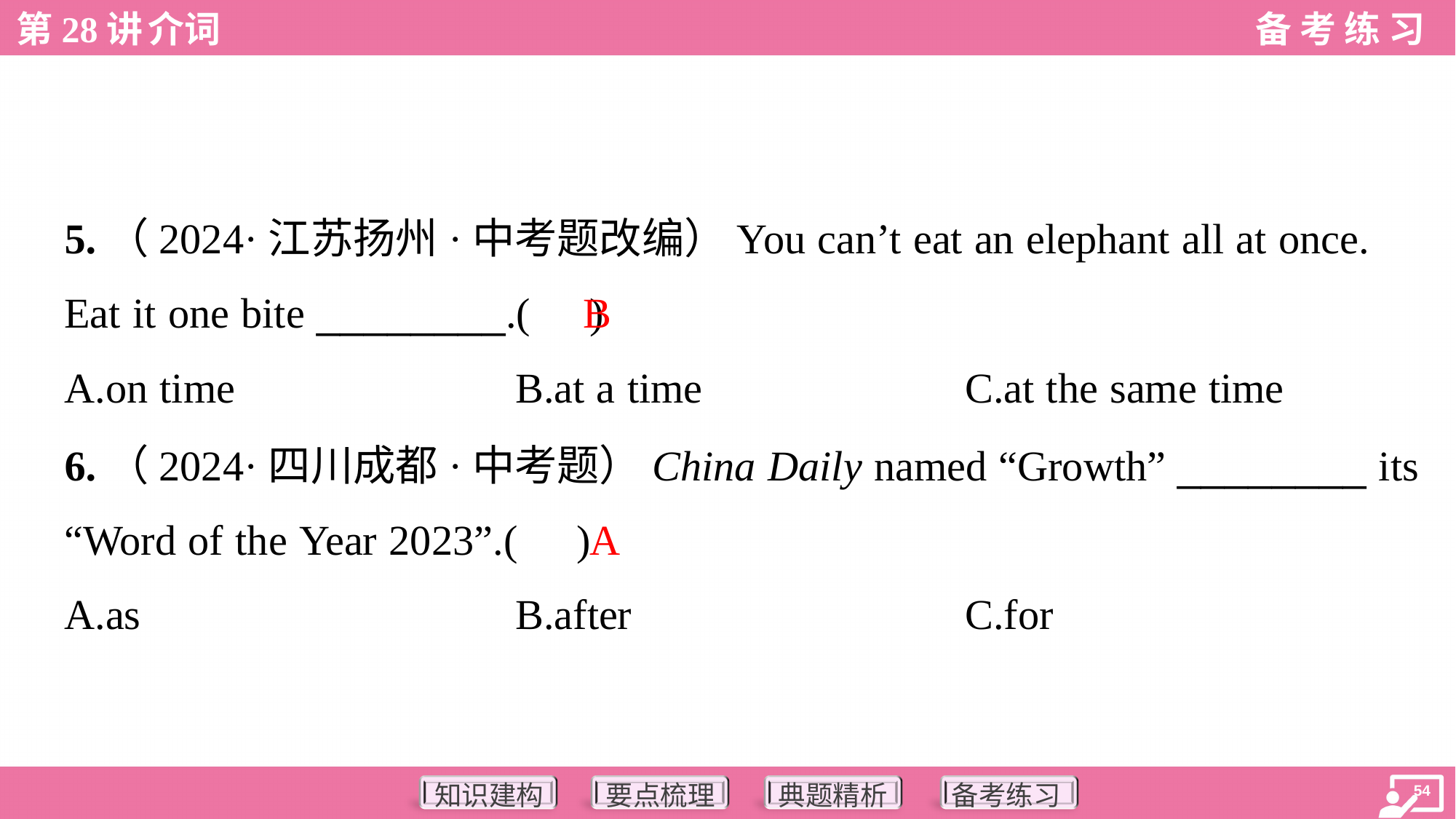

5.（2024·江苏扬州·中考题改编）You can’t eat an elephant all at once.
Eat it one bite ________.(     )
B
A.on time	B.at a time	C.at the same time
6.（2024·四川成都·中考题）China Daily named “Growth” ________ its
“Word of the Year 2023”.(     )
A
A.as	B.after	C.for